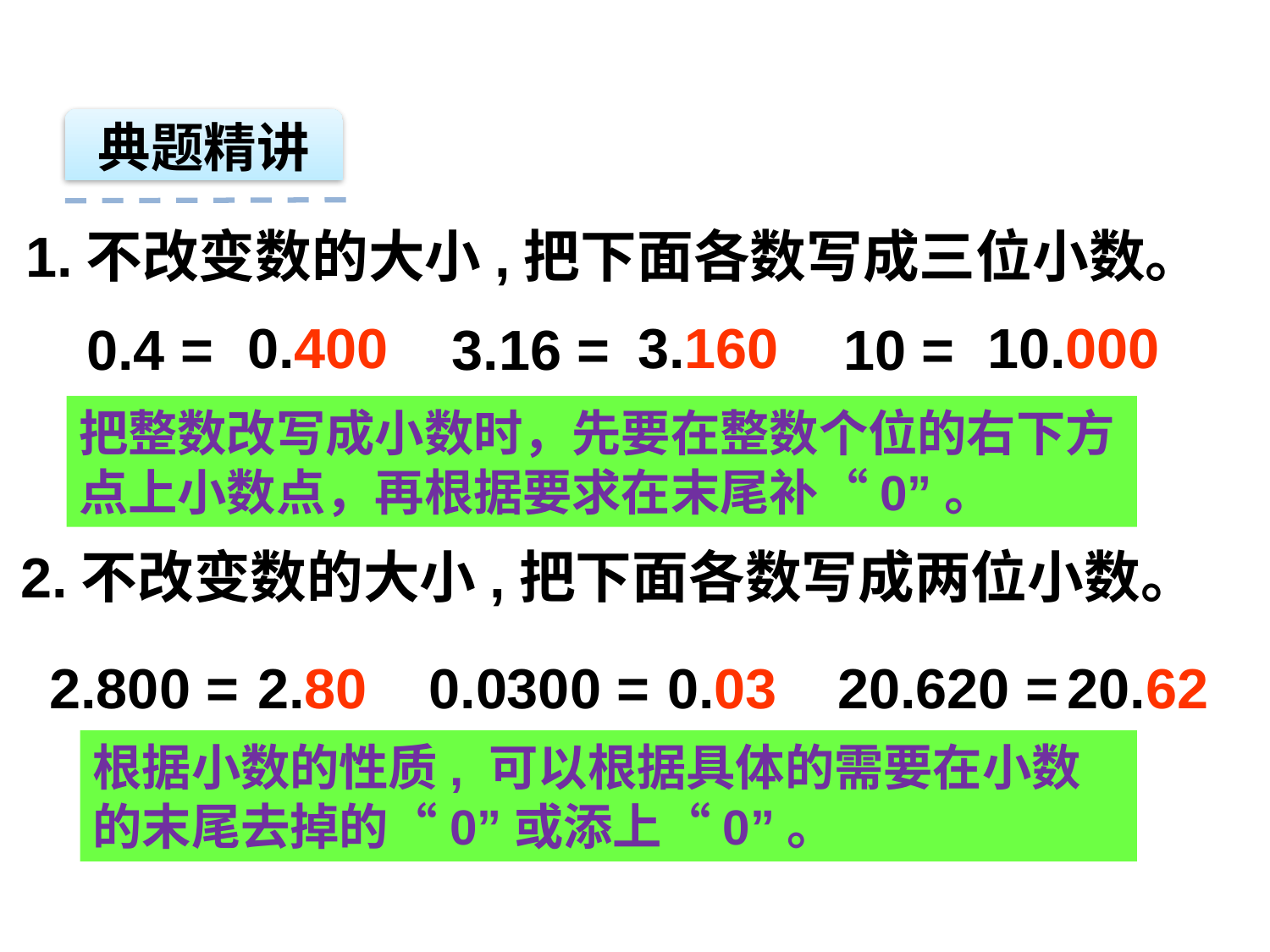

典题精讲
1.不改变数的大小,把下面各数写成三位小数。
0.400
3.160
10.000
0.4 =
3.16 =
10 =
把整数改写成小数时，先要在整数个位的右下方点上小数点，再根据要求在末尾补“0”。

2.不改变数的大小,把下面各数写成两位小数。
2.800 =
2.80
0.0300 =
0.03
20.620 =
20.62
根据小数的性质, 可以根据具体的需要在小数的末尾去掉的“0”或添上“0”。